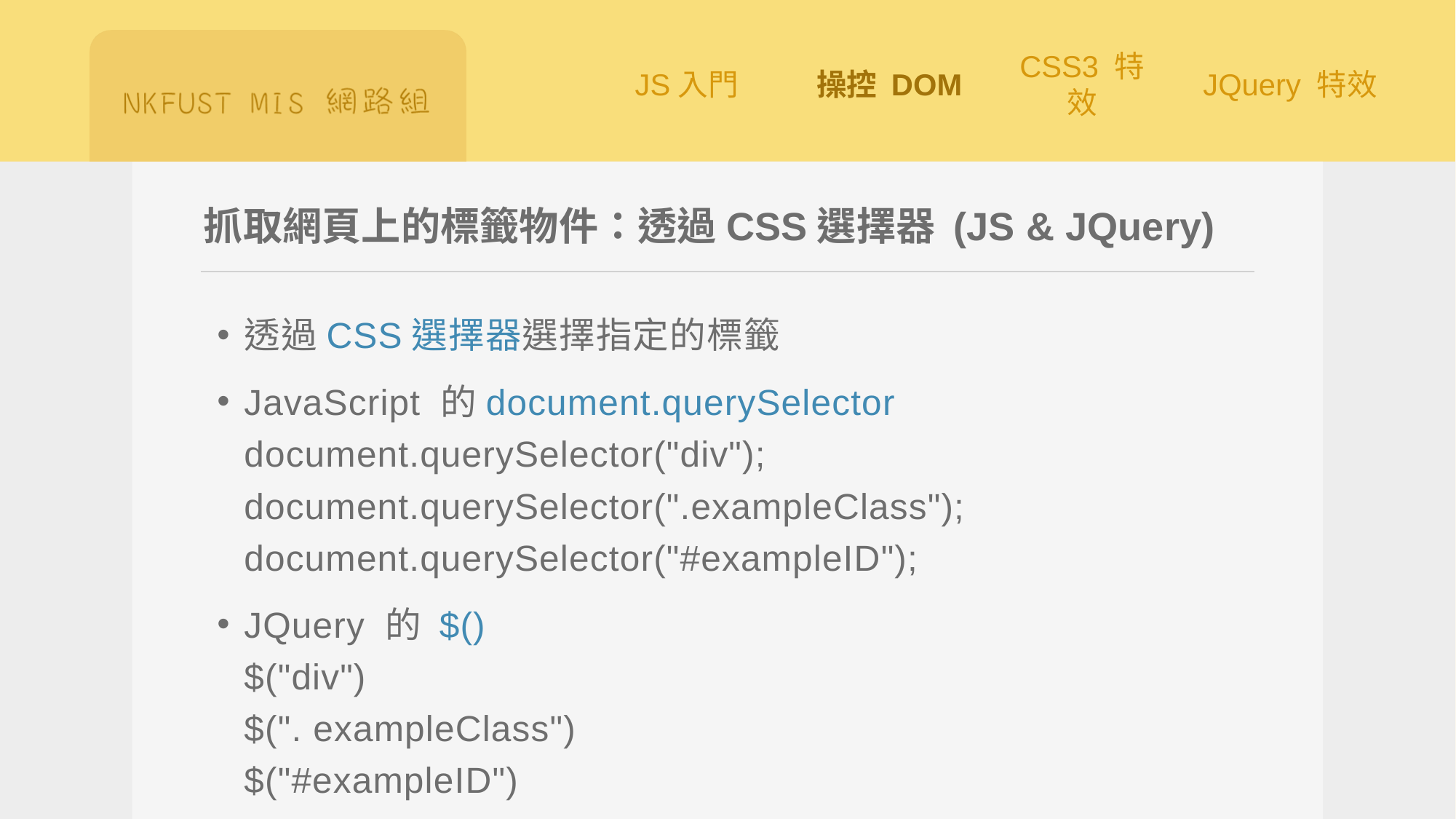

# 抓取網頁上的標籤物件：透過CSS選擇器 (JS & JQuery)
透過CSS選擇器選擇指定的標籤
JavaScript 的document.querySelector
document.querySelector("div");
document.querySelector(".exampleClass");
document.querySelector("#exampleID");
JQuery 的 $()
$("div")
$(". exampleClass")
$("#exampleID")